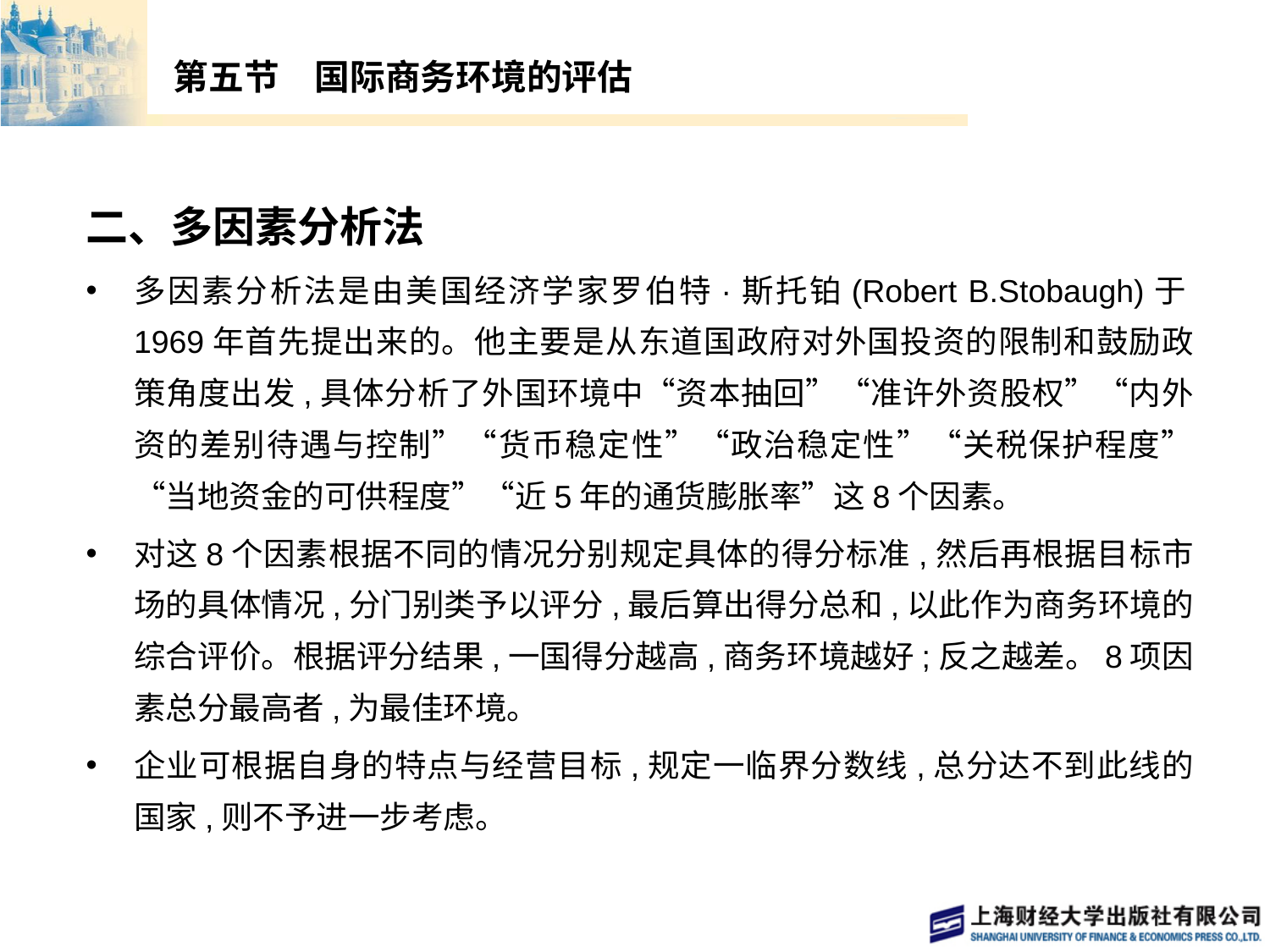

# 第五节　国际商务环境的评估
二、多因素分析法
多因素分析法是由美国经济学家罗伯特·斯托铂(Robert B.Stobaugh)于1969年首先提出来的。他主要是从东道国政府对外国投资的限制和鼓励政策角度出发,具体分析了外国环境中“资本抽回”“准许外资股权”“内外资的差别待遇与控制”“货币稳定性”“政治稳定性”“关税保护程度”“当地资金的可供程度”“近5年的通货膨胀率”这8个因素。
对这8个因素根据不同的情况分别规定具体的得分标准,然后再根据目标市场的具体情况,分门别类予以评分,最后算出得分总和,以此作为商务环境的综合评价。根据评分结果,一国得分越高,商务环境越好;反之越差。8项因素总分最高者,为最佳环境。
企业可根据自身的特点与经营目标,规定一临界分数线,总分达不到此线的国家,则不予进一步考虑。